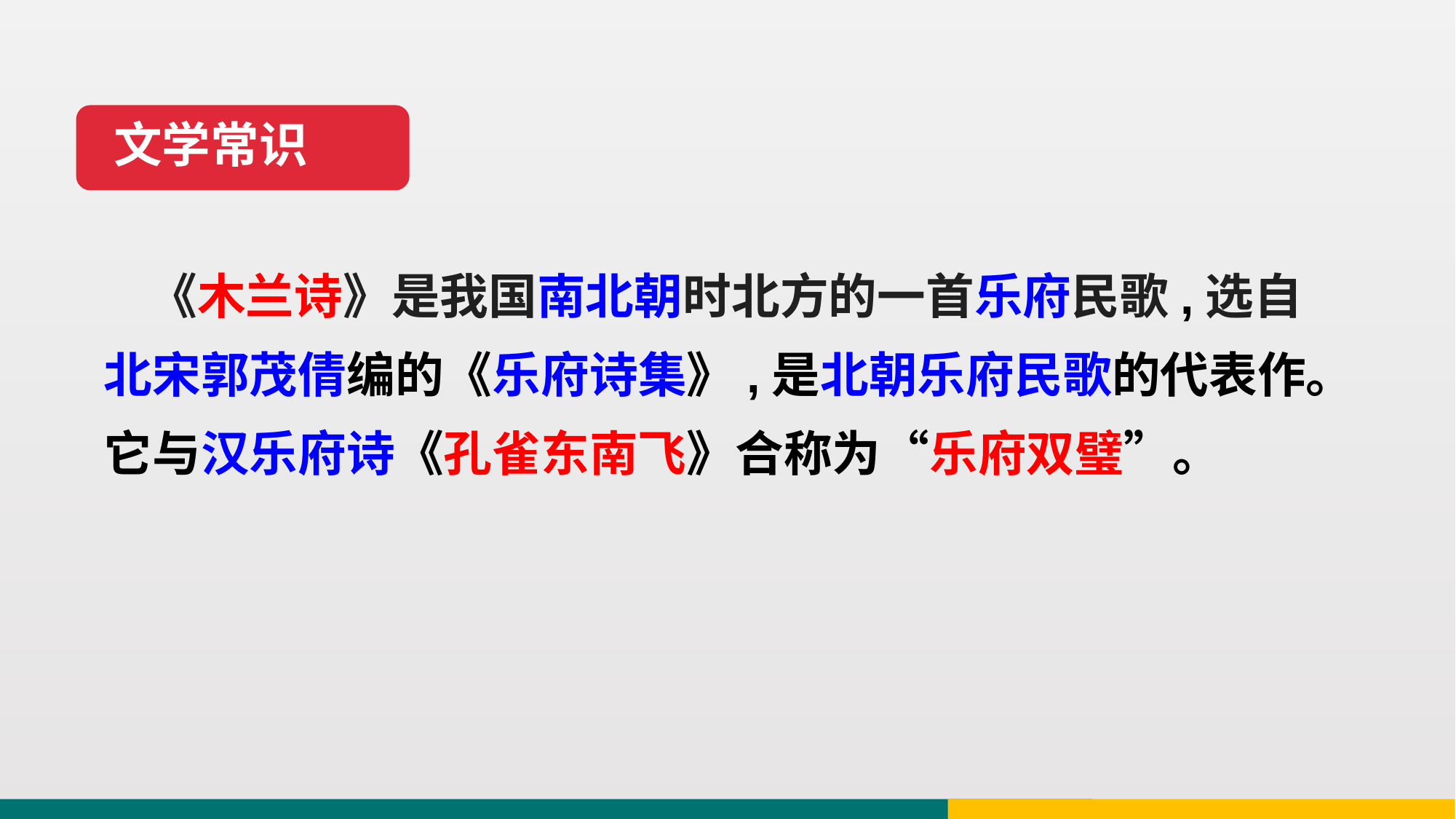

文学常识
   《木兰诗》是我国南北朝时北方的一首乐府民歌,选自北宋郭茂倩编的《乐府诗集》,是北朝乐府民歌的代表作。
它与汉乐府诗《孔雀东南飞》合称为“乐府双璧”。